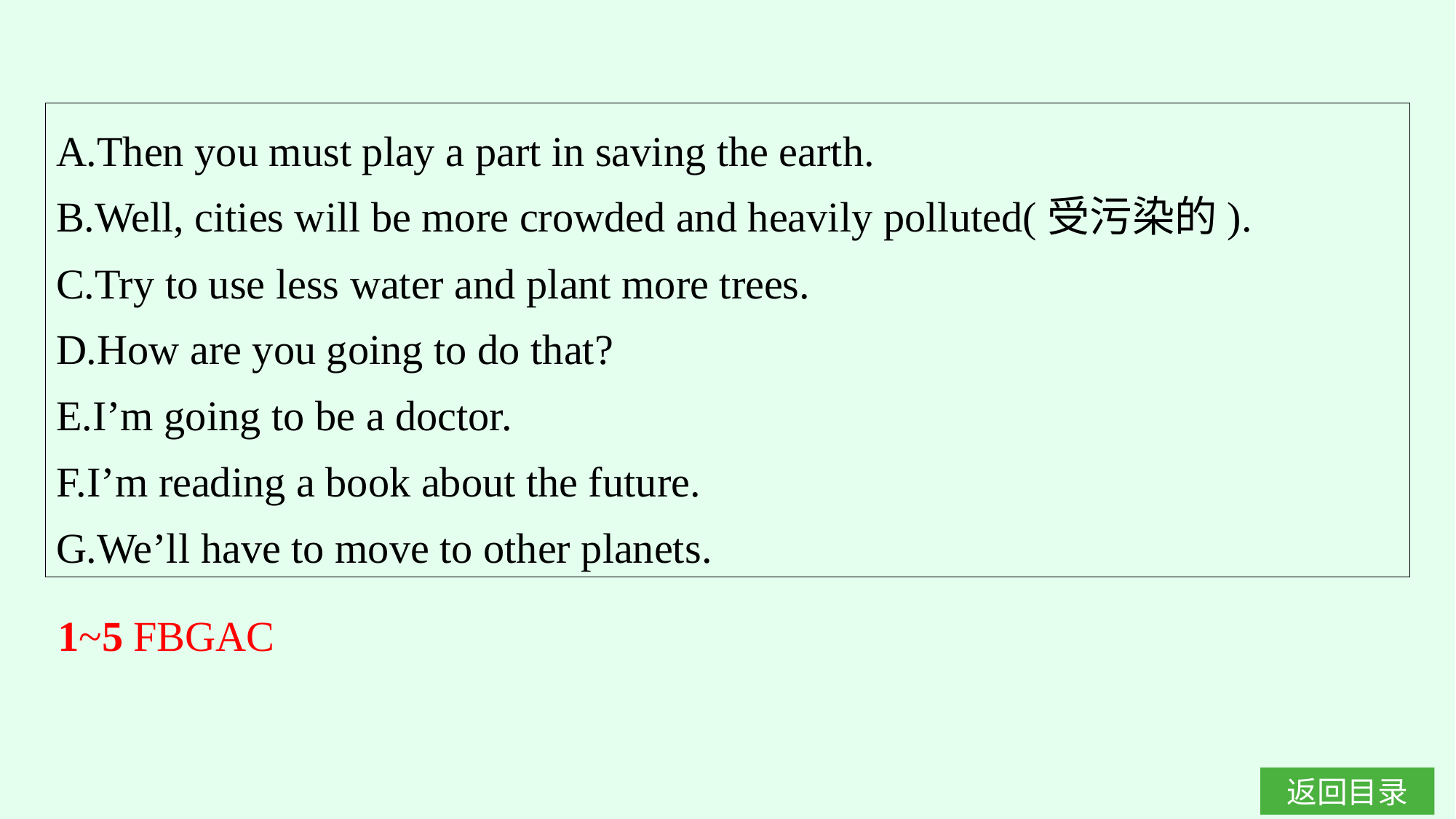

A.Then you must play a part in saving the earth.
B.Well, cities will be more crowded and heavily polluted(受污染的).
C.Try to use less water and plant more trees.
D.How are you going to do that?
E.I’m going to be a doctor.
F.I’m reading a book about the future.
G.We’ll have to move to other planets.
1~5 FBGAC